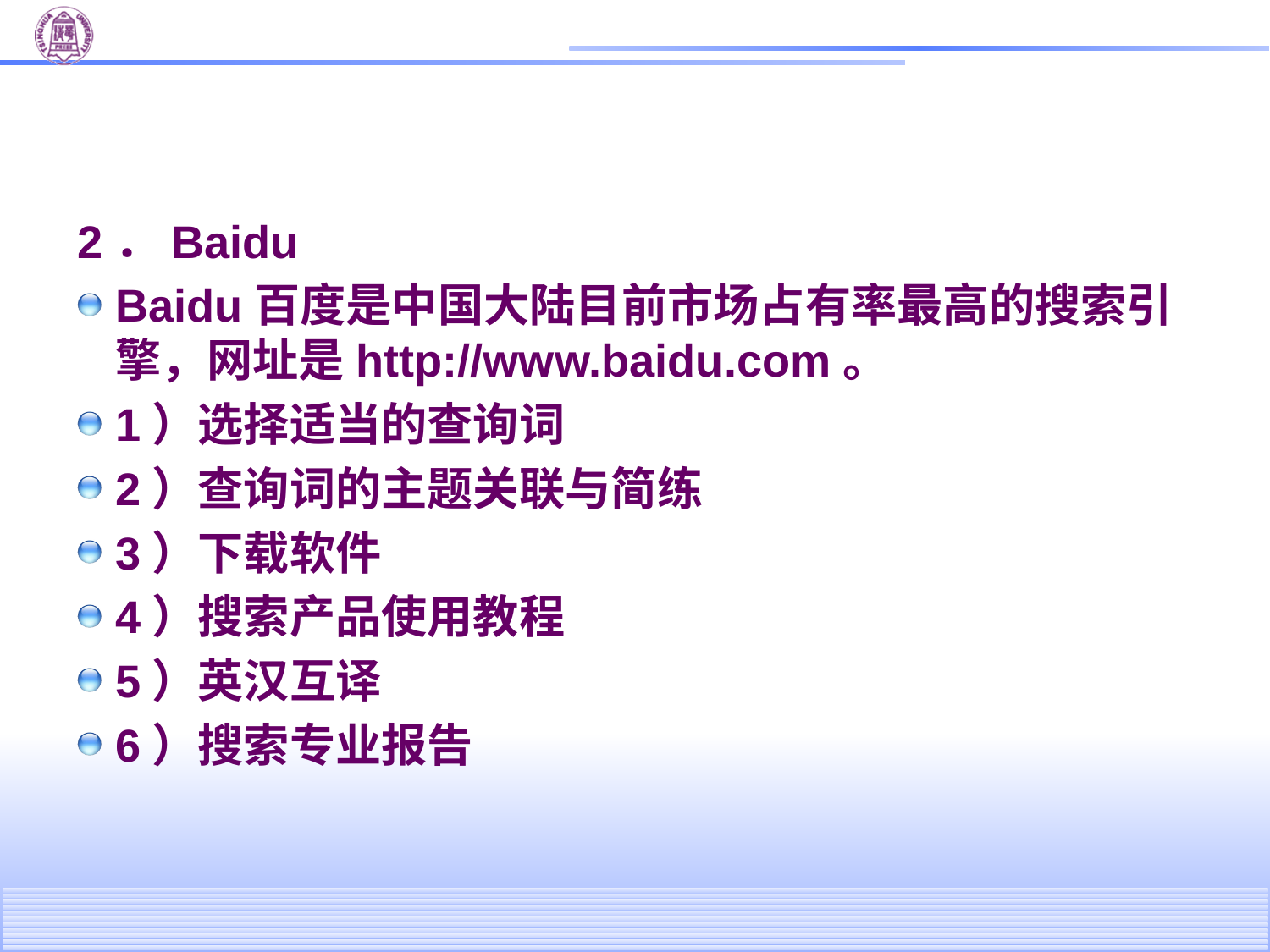

#
2．Baidu
Baidu百度是中国大陆目前市场占有率最高的搜索引擎，网址是http://www.baidu.com。
1）选择适当的查询词
2）查询词的主题关联与简练
3）下载软件
4）搜索产品使用教程
5）英汉互译
6）搜索专业报告